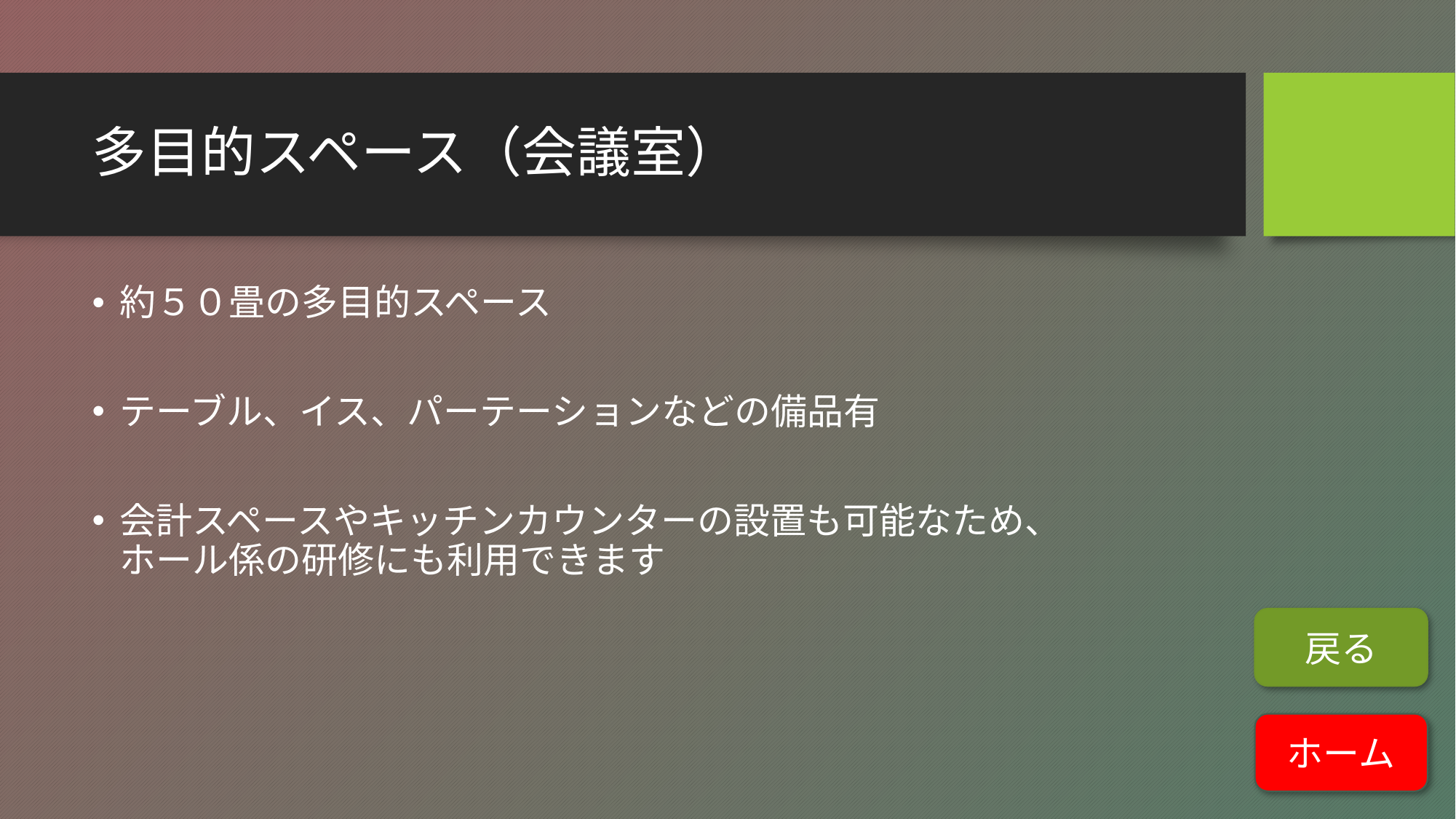

# 多目的スペース（会議室）
約５０畳の多目的スペース

テーブル、イス、パーテーションなどの備品有

会計スペースやキッチンカウンターの設置も可能なため、
ホール係の研修にも利用できます
戻る